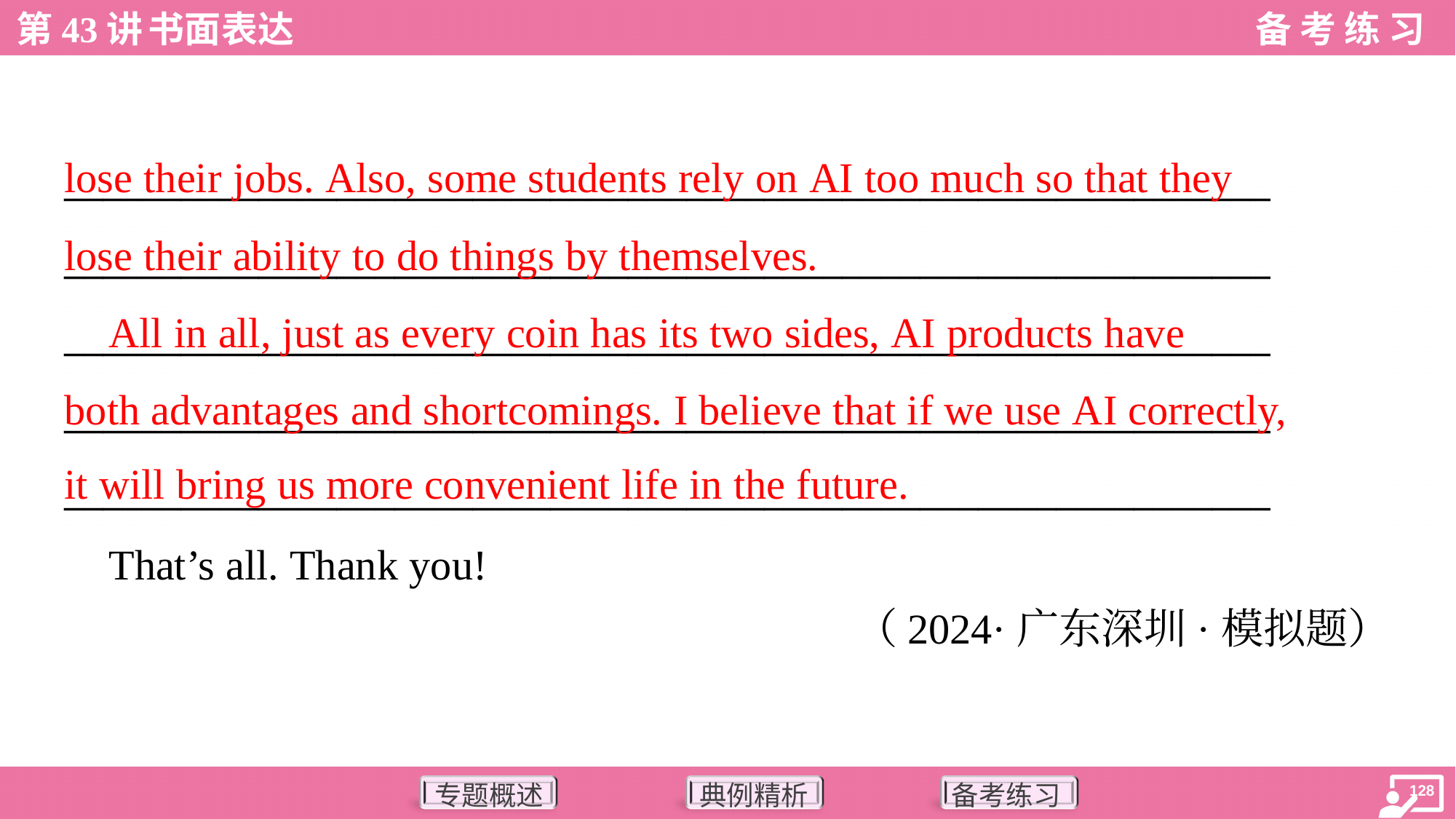

lose their jobs. Also, some students rely on AI too much so that they
lose their ability to do things by themselves.
    All in all, just as every coin has its two sides, AI products have
both advantages and shortcomings. I believe that if we use AI correctly,
it will bring us more convenient life in the future.
______________________________________________________________
______________________________________________________________
______________________________________________________________
______________________________________________________________
______________________________________________________________
    That’s all. Thank you!
（2024·广东深圳·模拟题）